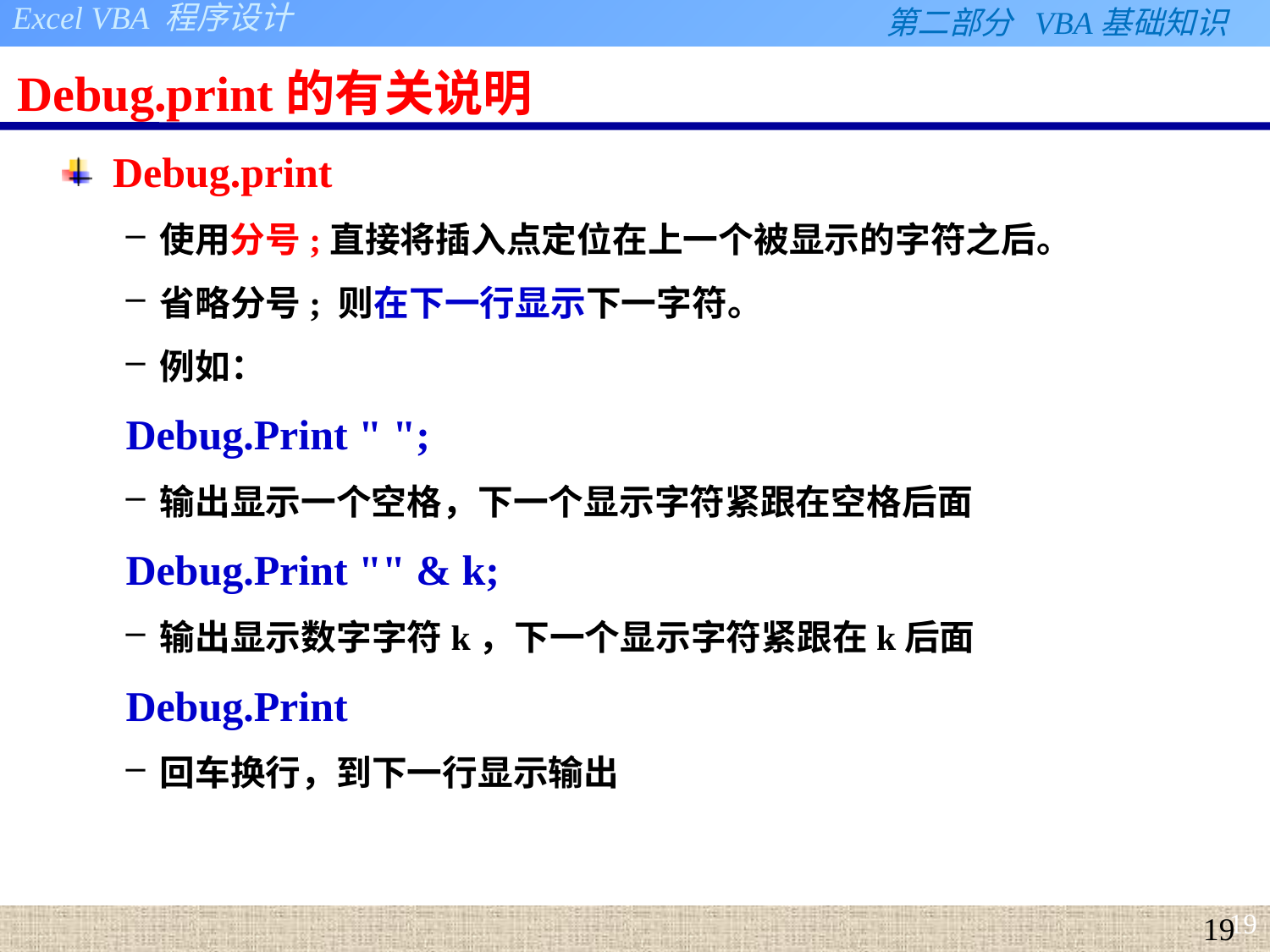

# Debug.print的有关说明
Debug.print
使用分号;直接将插入点定位在上一个被显示的字符之后。
省略分号; 则在下一行显示下一字符。
例如：
Debug.Print " ";
输出显示一个空格，下一个显示字符紧跟在空格后面
Debug.Print "" & k;
输出显示数字字符k，下一个显示字符紧跟在k后面
Debug.Print
回车换行，到下一行显示输出

19